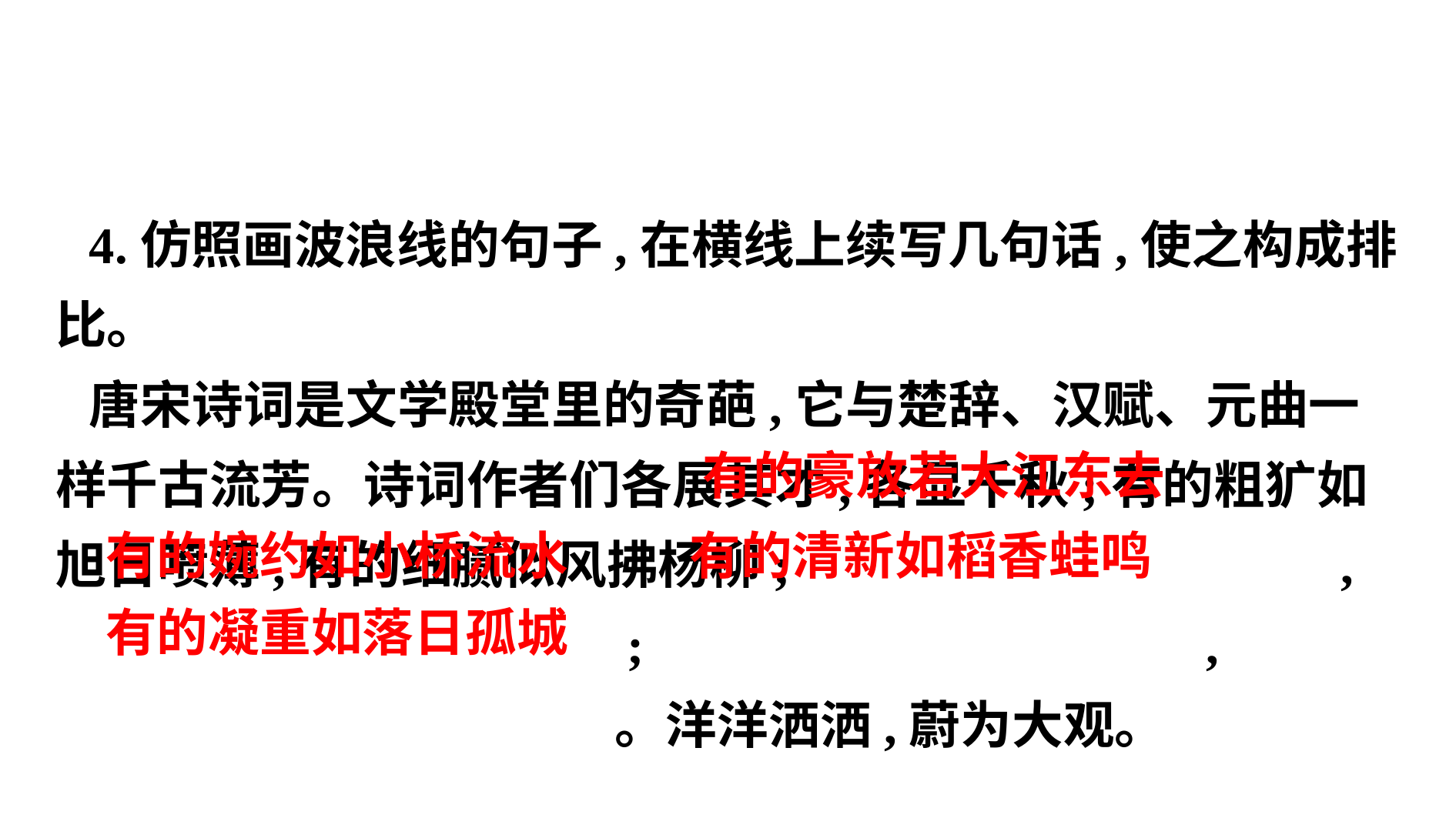

4.仿照画波浪线的句子,在横线上续写几句话,使之构成排比。
唐宋诗词是文学殿堂里的奇葩,它与楚辞、汉赋、元曲一样千古流芳。诗词作者们各展其才,各显千秋;有的粗犷如旭日喷薄,有的细腻似风拂杨柳;　                                    　,
　                                    　;　                                    　 ,
　                                    　。洋洋洒洒,蔚为大观。
　有的豪放若大江东去
　有的婉约如小桥流水
　有的清新如稻香蛙鸣
　有的凝重如落日孤城